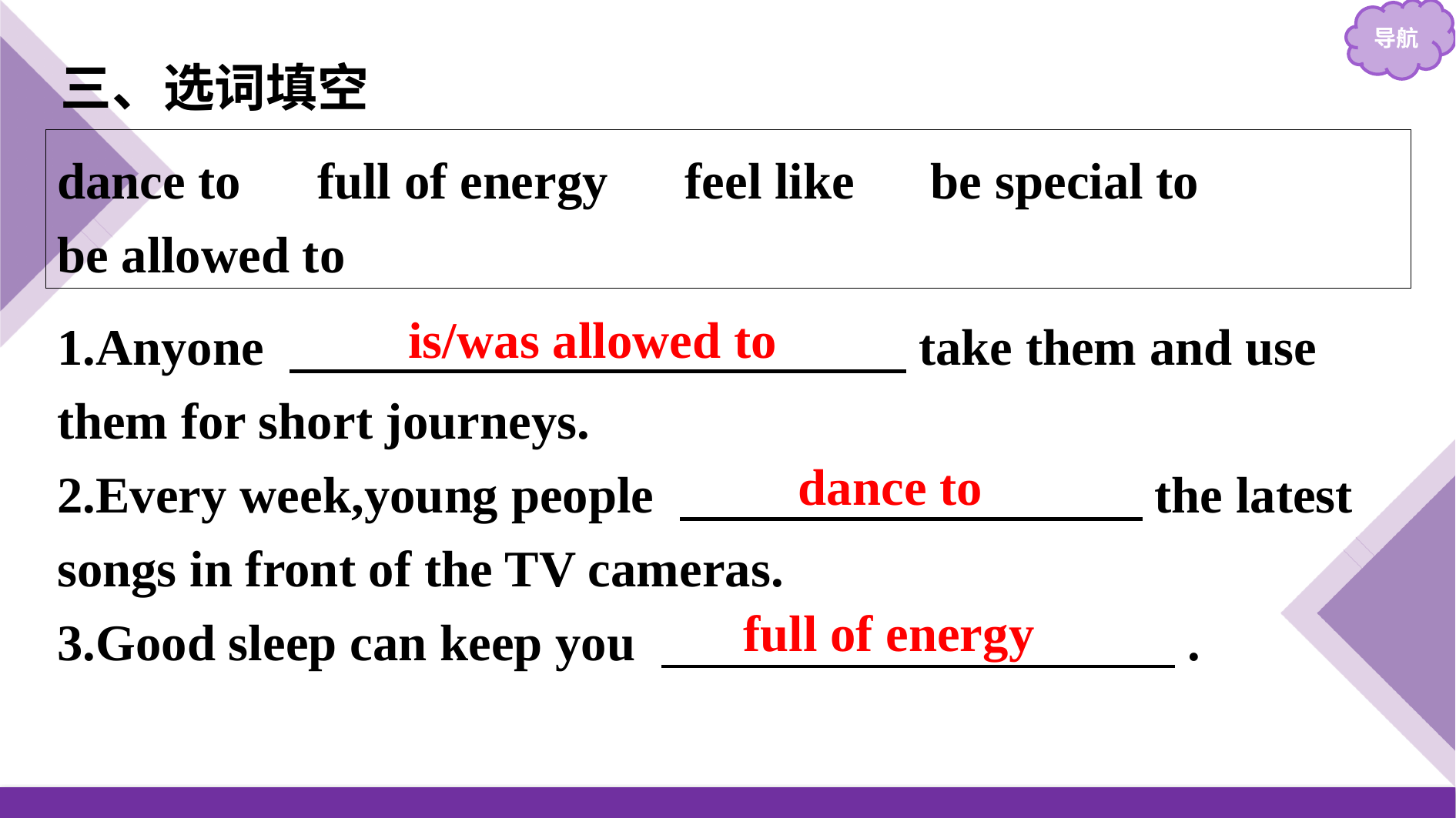

三、选词填空
dance to　full of energy　feel like　be special to
be allowed to
1.Anyone 　　　　　　　　　　　　take them and use them for short journeys.
2.Every week,young people 　　　　　　　　　the latest songs in front of the TV cameras.
3.Good sleep can keep you 　　　　　　　　　　.
is/was allowed to
dance to
full of energy